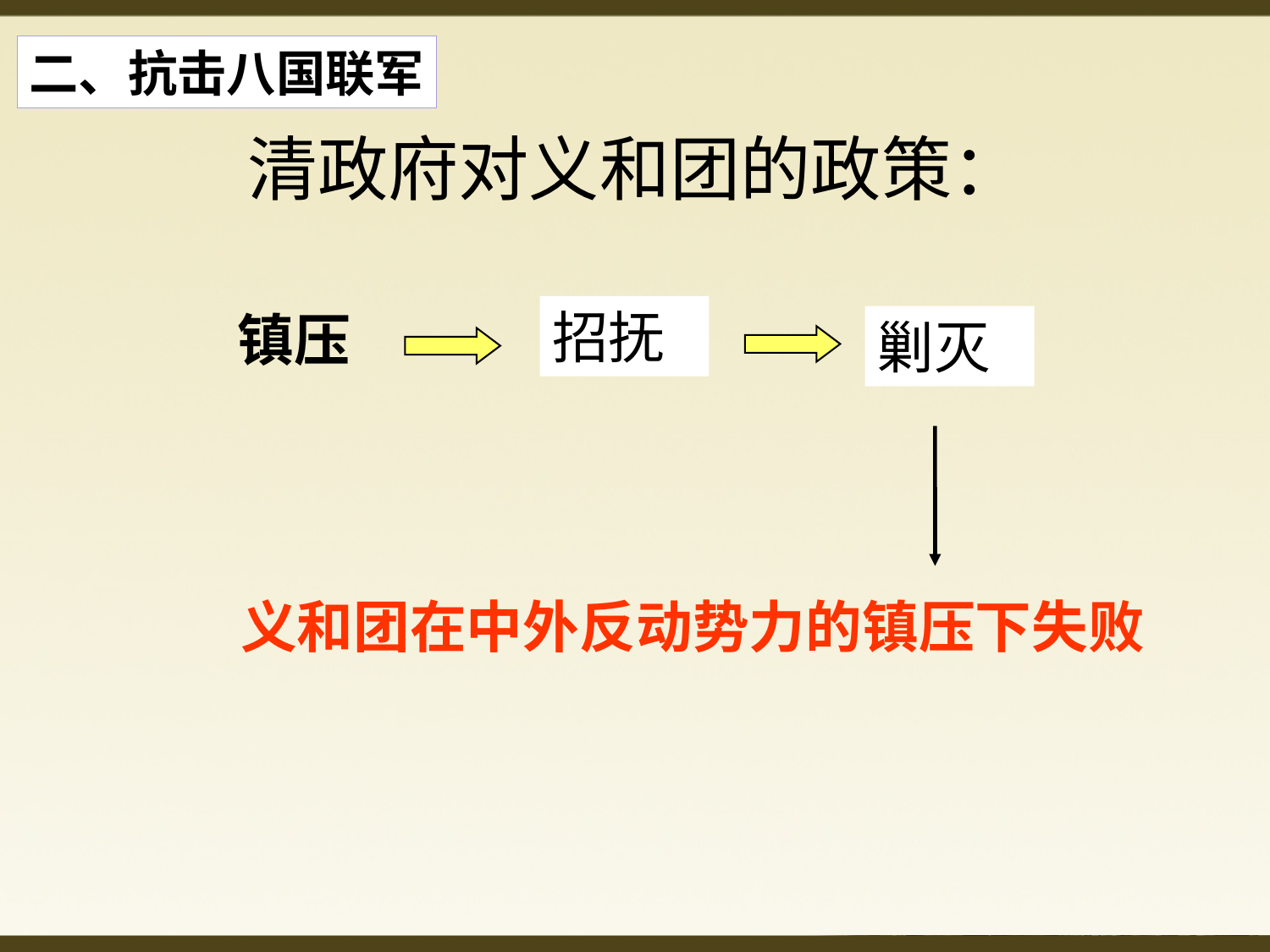

二、抗击八国联军
清政府对义和团的政策：

招抚
镇压
剿灭

义和团在中外反动势力的镇压下失败